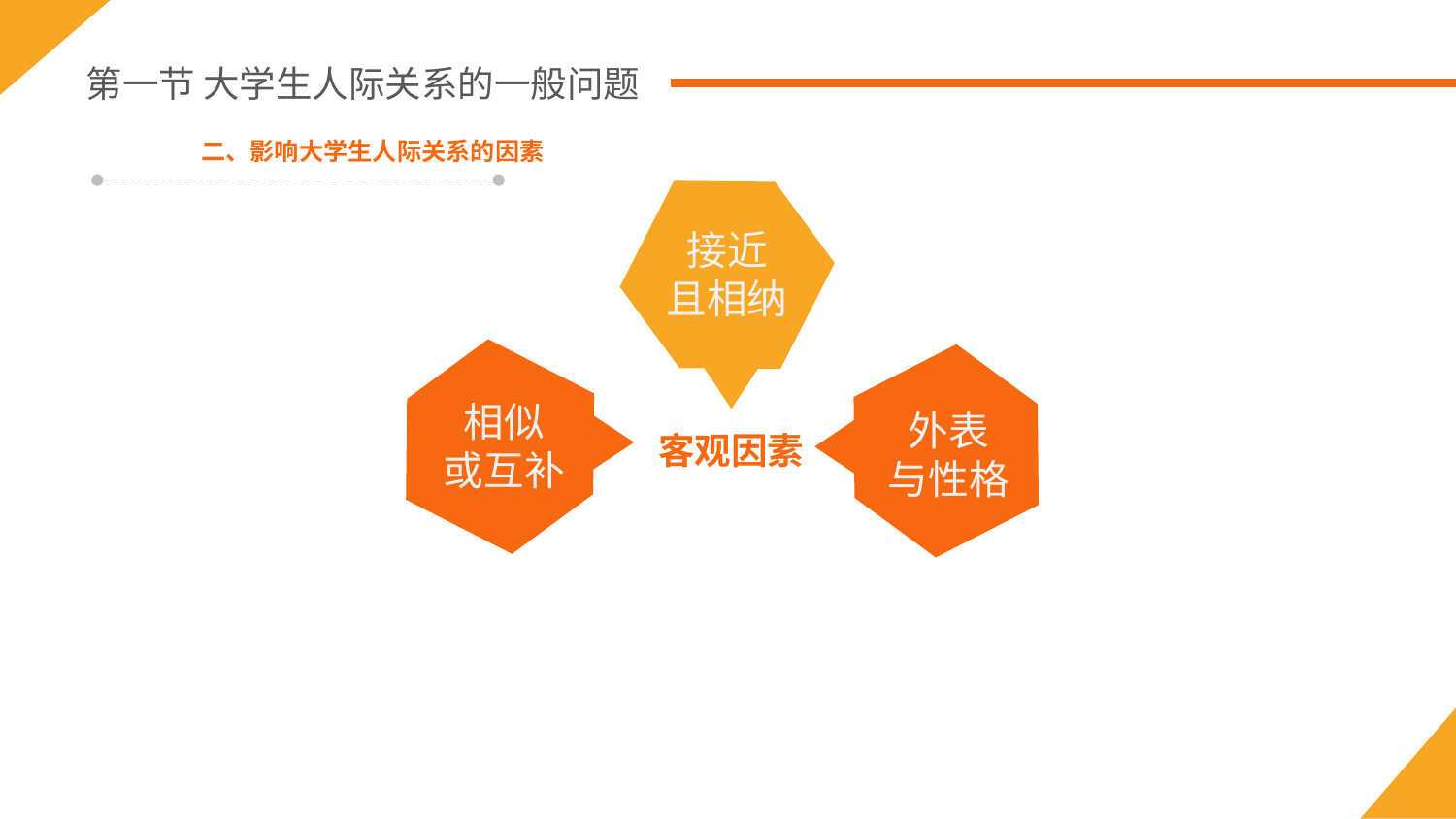

第一节 大学生人际关系的一般问题
二、影响大学生人际关系的因素

接近
且相纳

相似
或互补
外表
与性格
客观因素